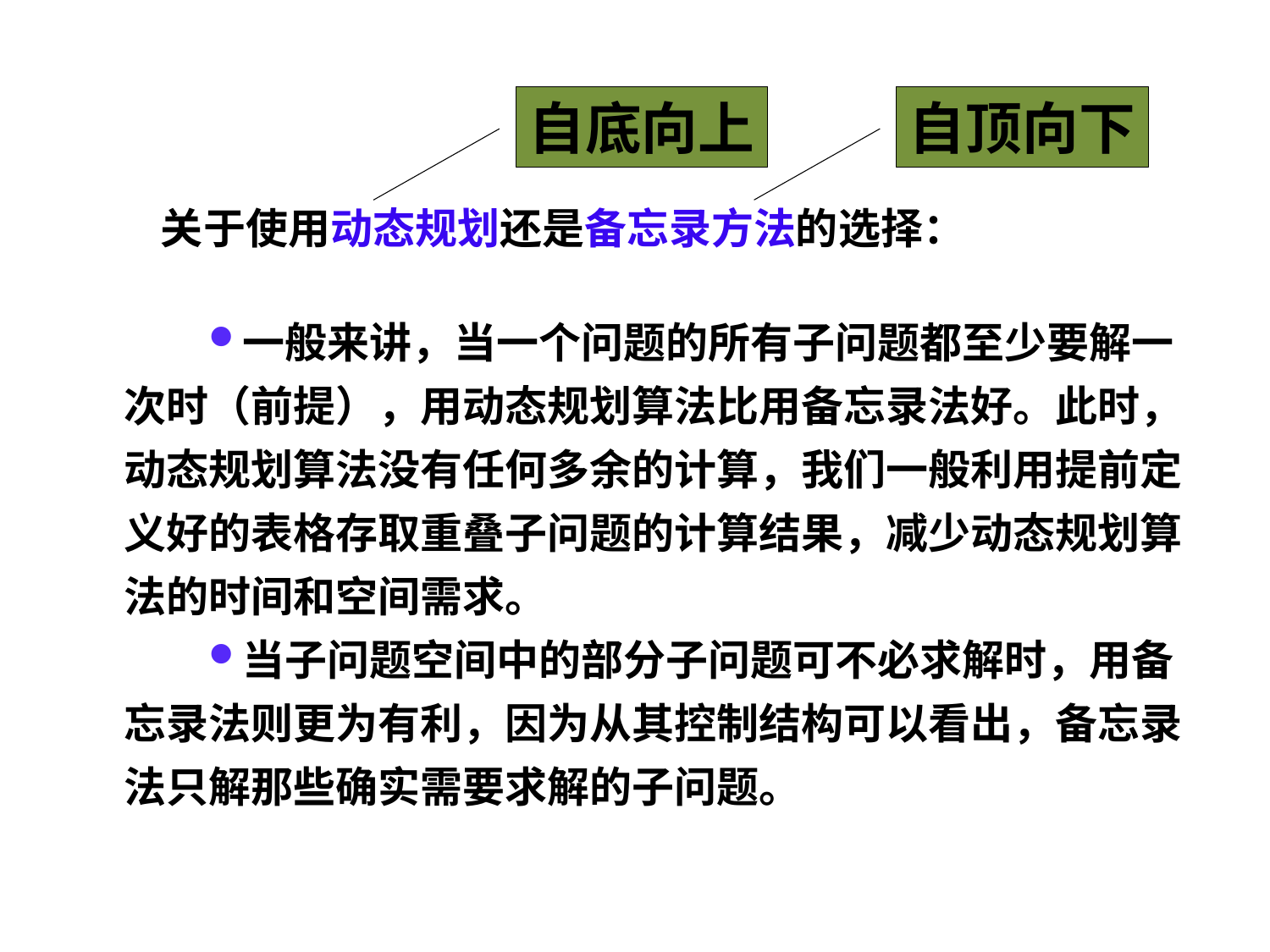

关于使用动态规划还是备忘录方法的选择：

一般来讲，当一个问题的所有子问题都至少要解一次时（前提），用动态规划算法比用备忘录法好。此时，动态规划算法没有任何多余的计算，我们一般利用提前定义好的表格存取重叠子问题的计算结果，减少动态规划算法的时间和空间需求。
当子问题空间中的部分子问题可不必求解时，用备忘录法则更为有利，因为从其控制结构可以看出，备忘录法只解那些确实需要求解的子问题。
自顶向下
自底向上